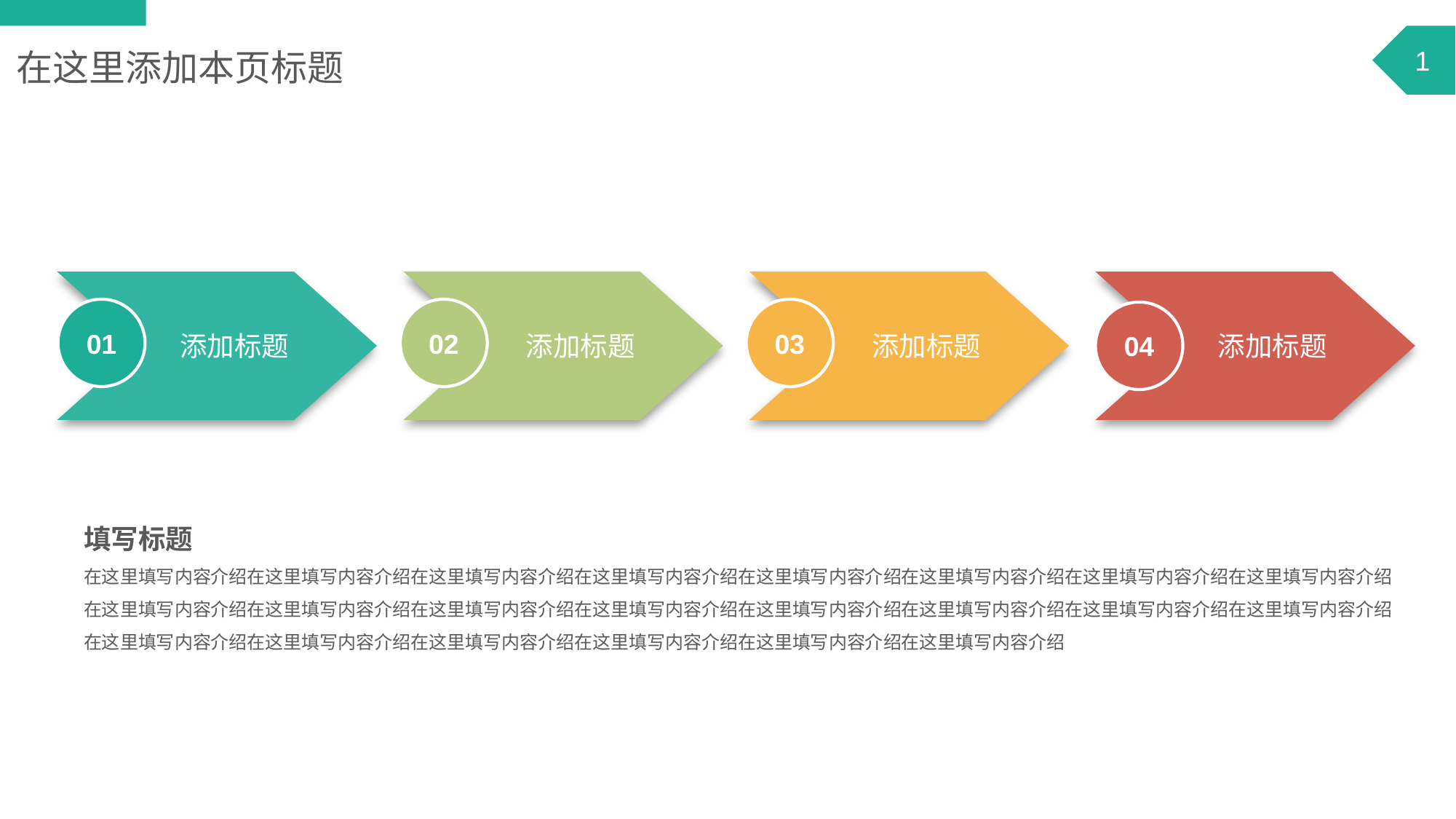

1
在这里添加本页标题
添加标题
添加标题
添加标题
添加标题
01
02
03
04
填写标题
在这里填写内容介绍在这里填写内容介绍在这里填写内容介绍在这里填写内容介绍在这里填写内容介绍在这里填写内容介绍在这里填写内容介绍在这里填写内容介绍在这里填写内容介绍在这里填写内容介绍在这里填写内容介绍在这里填写内容介绍在这里填写内容介绍在这里填写内容介绍在这里填写内容介绍在这里填写内容介绍在这里填写内容介绍在这里填写内容介绍在这里填写内容介绍在这里填写内容介绍在这里填写内容介绍在这里填写内容介绍